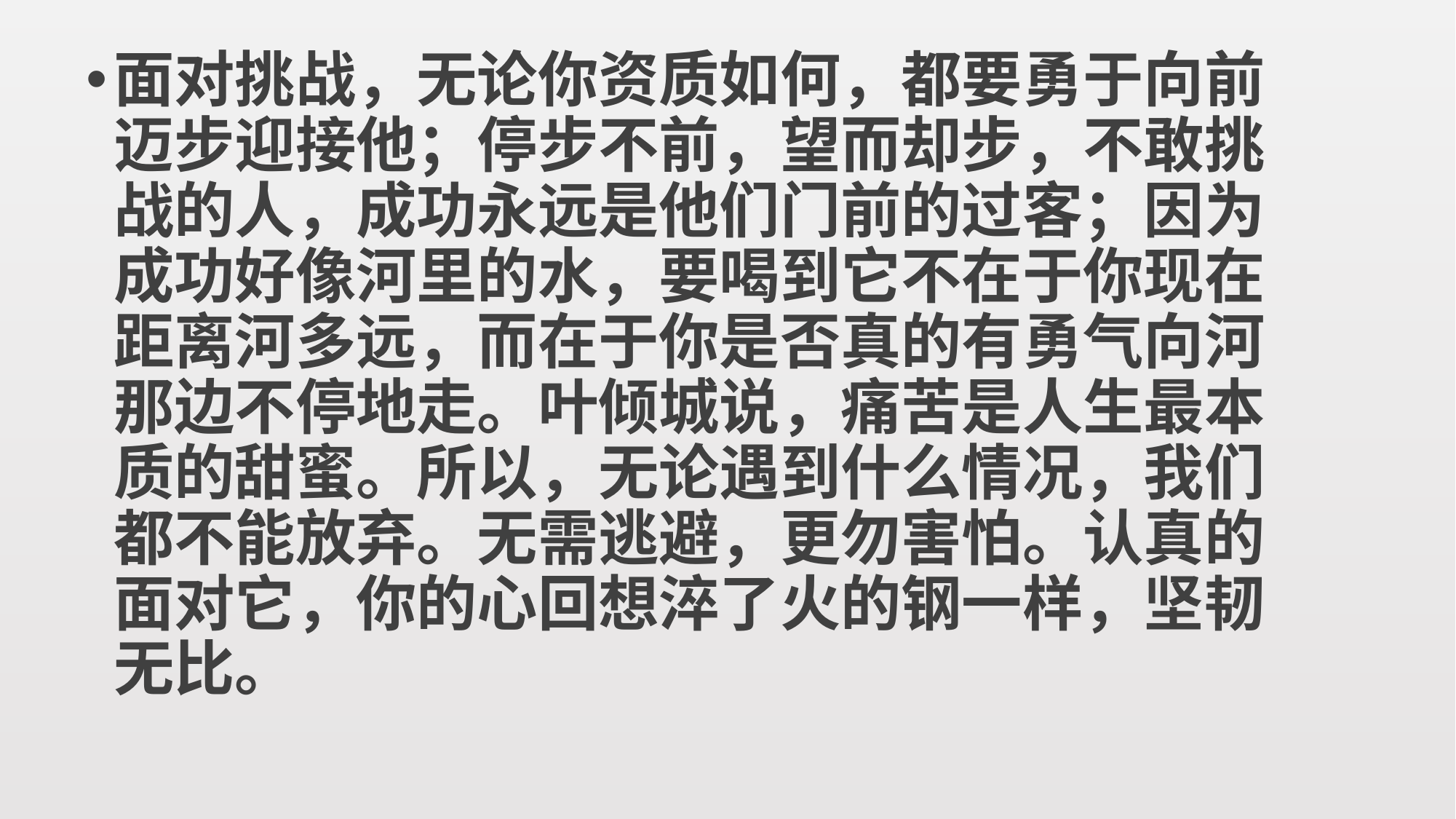

面对挑战，无论你资质如何，都要勇于向前迈步迎接他；停步不前，望而却步，不敢挑战的人，成功永远是他们门前的过客；因为成功好像河里的水，要喝到它不在于你现在距离河多远，而在于你是否真的有勇气向河那边不停地走。叶倾城说，痛苦是人生最本质的甜蜜。所以，无论遇到什么情况，我们都不能放弃。无需逃避，更勿害怕。认真的面对它，你的心回想淬了火的钢一样，坚韧无比。